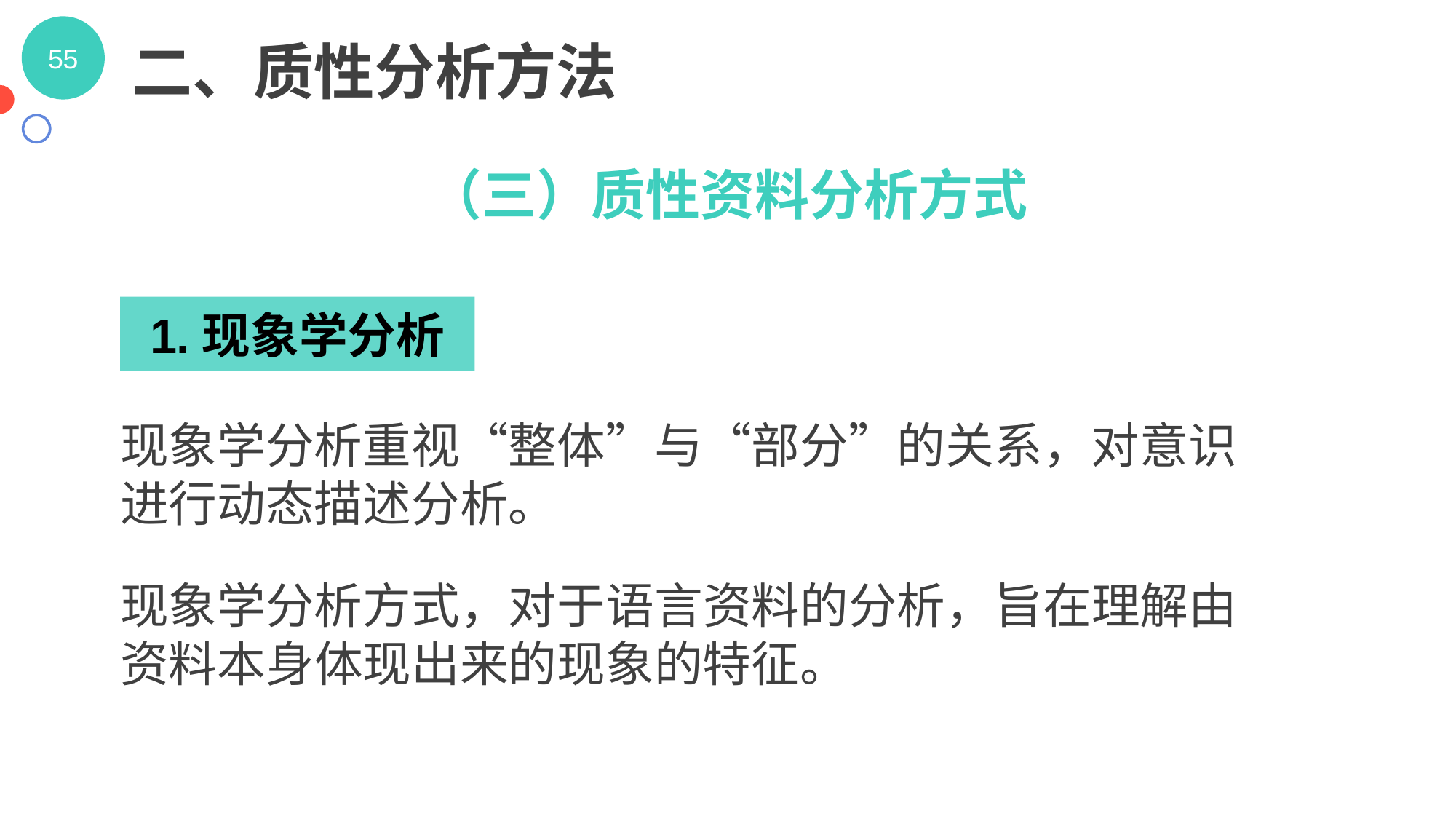

二、质性分析方法
（三）质性资料分析方式
1.现象学分析
现象学分析重视“整体”与“部分”的关系，对意识进行动态描述分析。

现象学分析方式，对于语言资料的分析，旨在理解由资料本身体现出来的现象的特征。